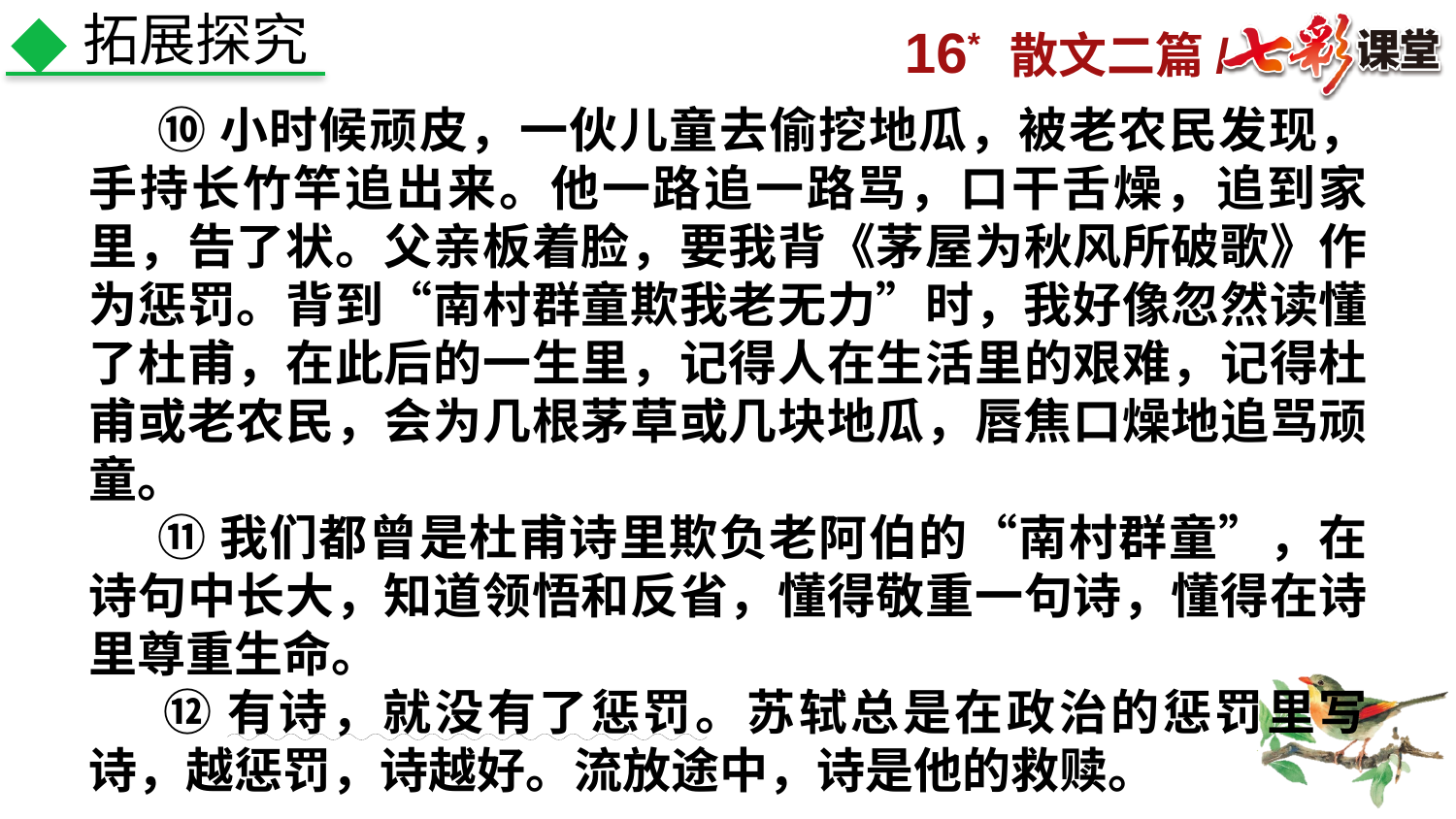

拓展探究

  ⑩小时候顽皮，一伙儿童去偷挖地瓜，被老农民发现，手持长竹竿追出来。他一路追一路骂，口干舌燥，追到家里，告了状。父亲板着脸，要我背《茅屋为秋风所破歌》作为惩罚。背到“南村群童欺我老无力”时，我好像忽然读懂了杜甫，在此后的一生里，记得人在生活里的艰难，记得杜甫或老农民，会为几根茅草或几块地瓜，唇焦口燥地追骂顽童。
  ⑪我们都曾是杜甫诗里欺负老阿伯的“南村群童”，在诗句中长大，知道领悟和反省，懂得敬重一句诗，懂得在诗里尊重生命。
  ⑫有诗，就没有了惩罚。苏轼总是在政治的惩罚里写诗，越惩罚，诗越好。流放途中，诗是他的救赎。